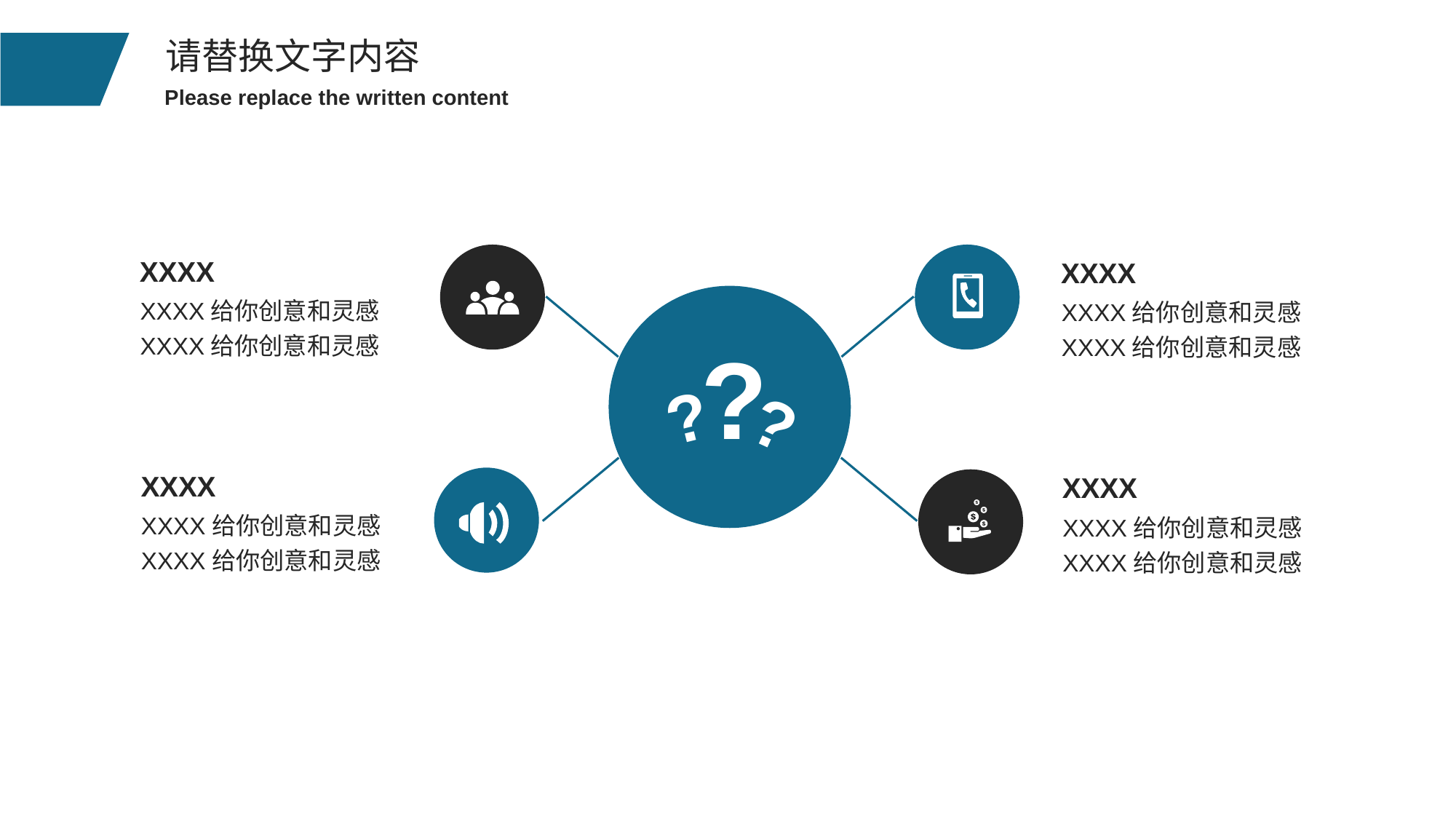

?
?
?

XXXX
XXXX
XXXX给你创意和灵感XXXX给你创意和灵感
XXXX给你创意和灵感XXXX给你创意和灵感
XXXX
XXXX
XXXX给你创意和灵感XXXX给你创意和灵感
XXXX给你创意和灵感XXXX给你创意和灵感